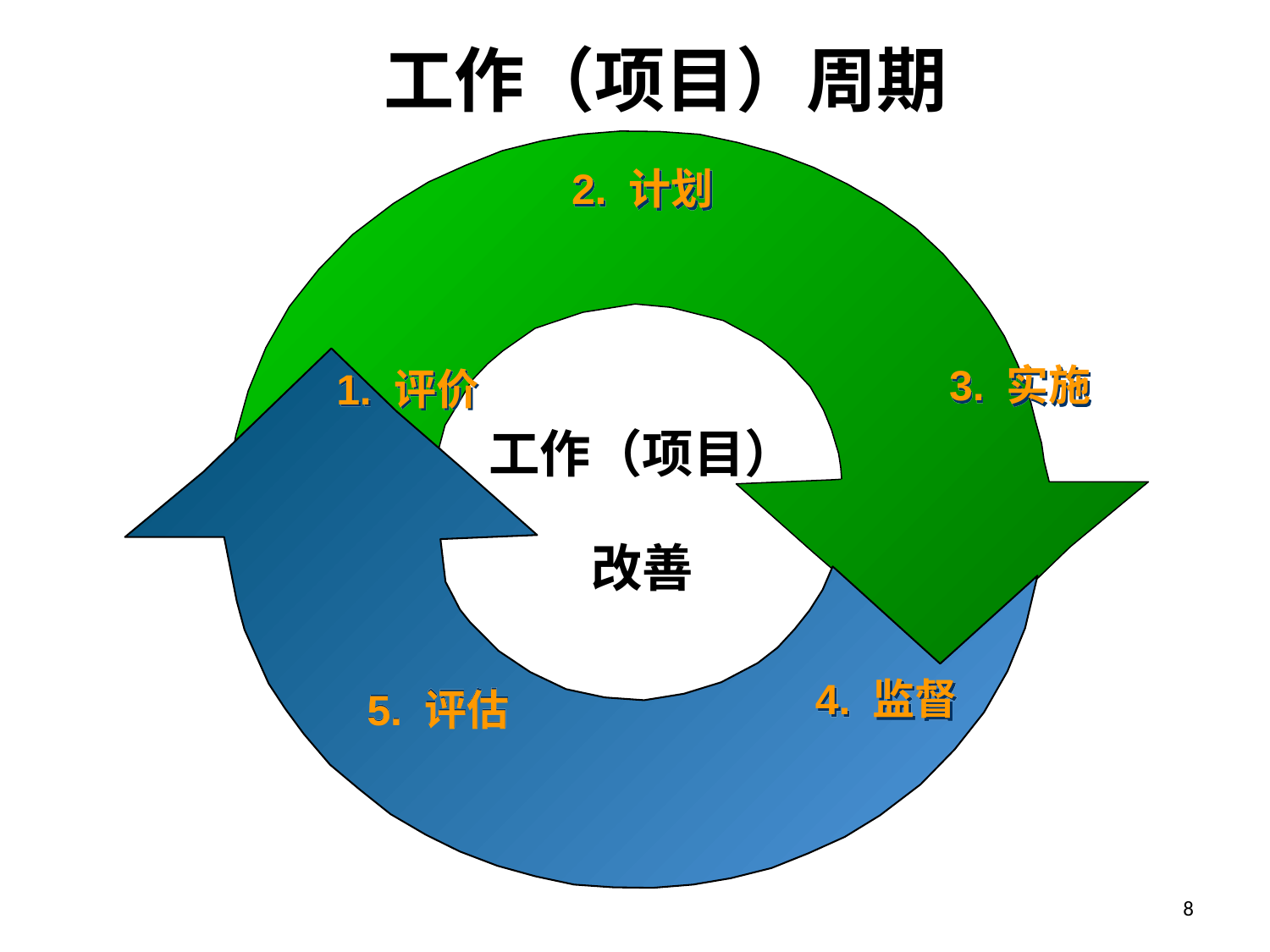

# 工作（项目）周期

2. 计划
3. 实施
1. 评价
工作（项目）
改善
4. 监督
5. 评估
8